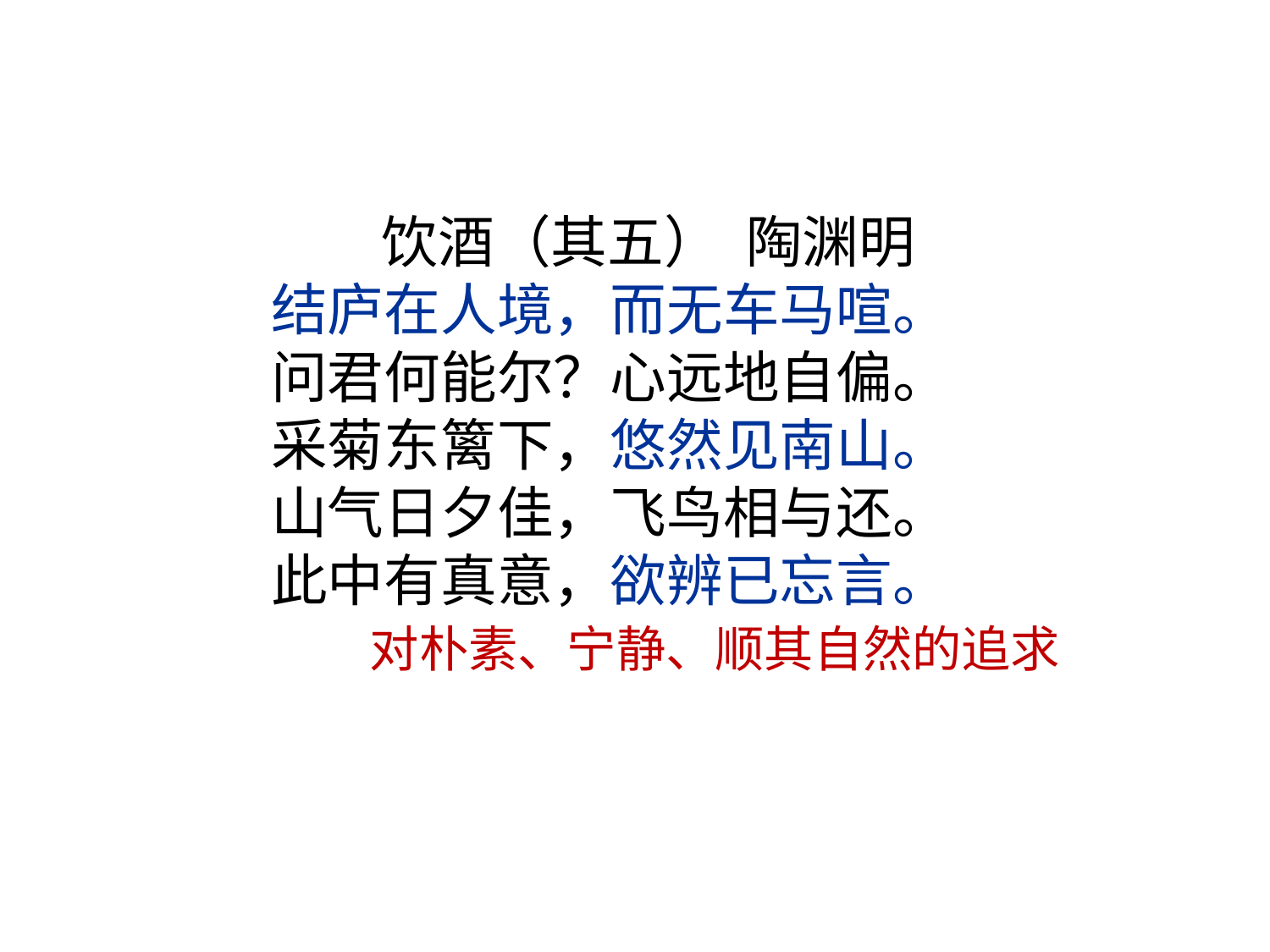

饮酒（其五）  陶渊明
结庐在人境，而无车马喧。
问君何能尔？心远地自偏。
采菊东篱下，悠然见南山。
山气日夕佳，飞鸟相与还。
此中有真意，欲辨已忘言。
对朴素、宁静、顺其自然的追求